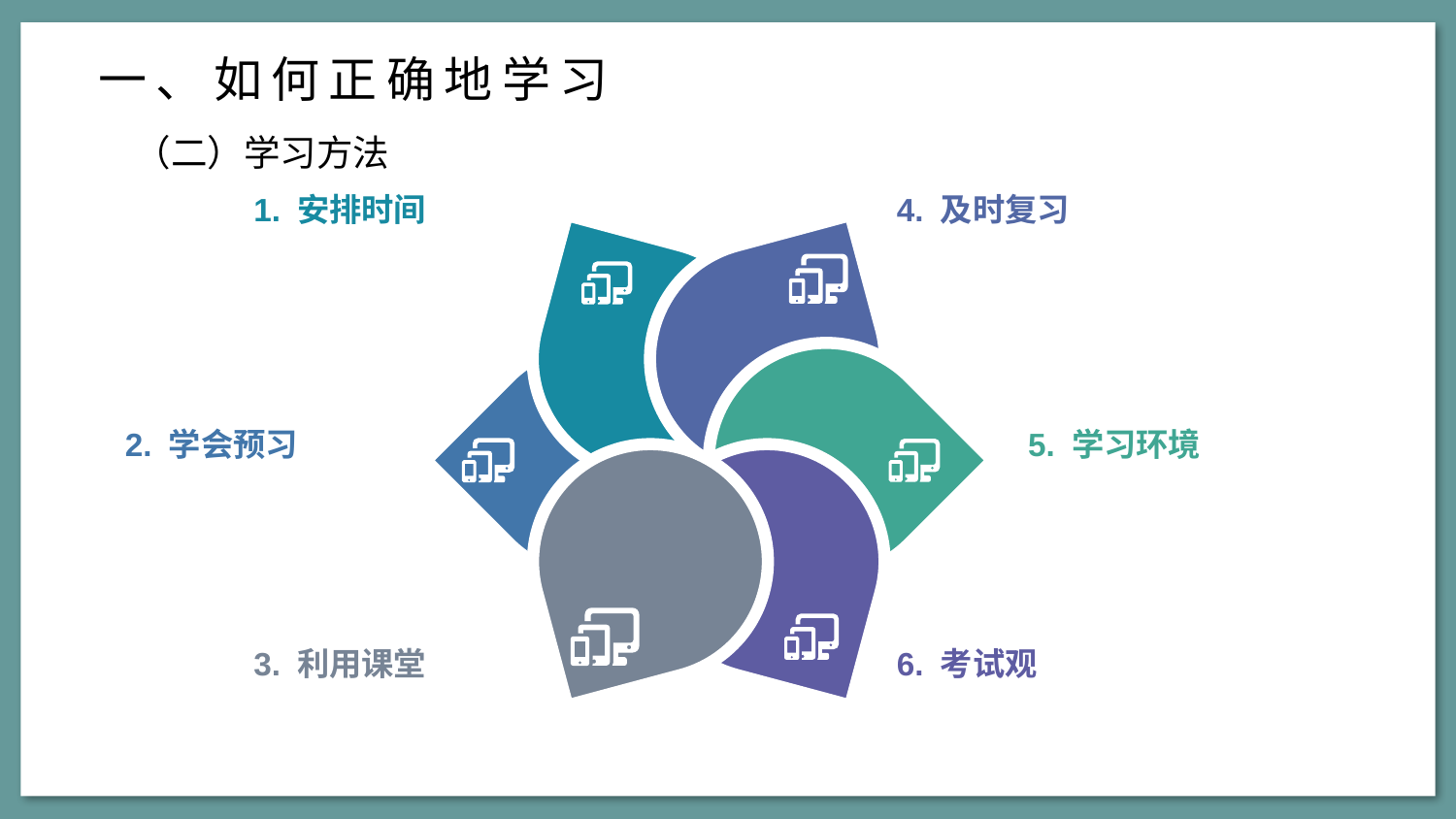

一、如何正确地学习
（二）学习方法
4. 及时复习
1. 安排时间

5. 学习环境
2. 学会预习

3. 利用课堂
6. 考试观